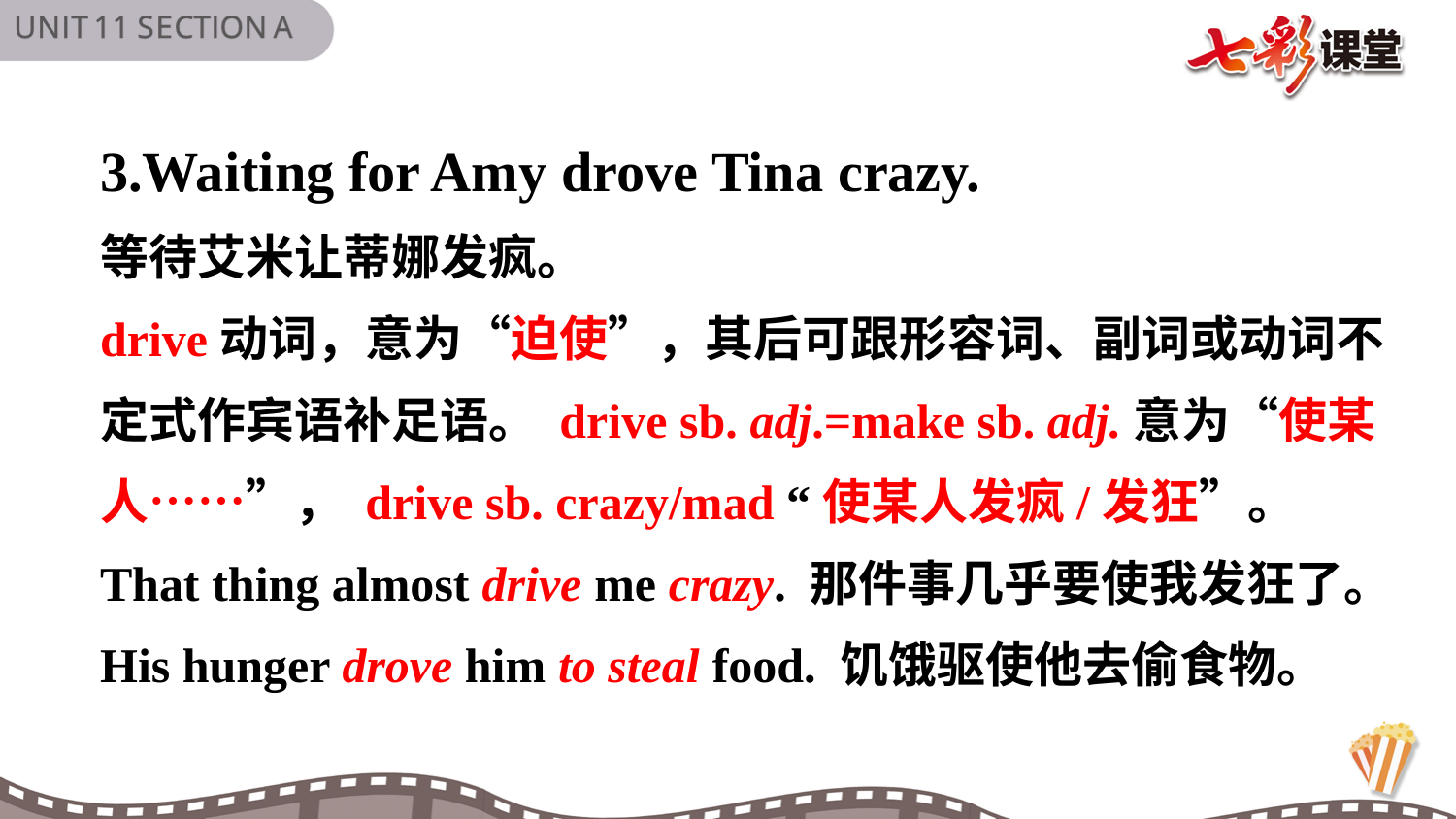

3.Waiting for Amy drove Tina crazy.
等待艾米让蒂娜发疯。
drive动词，意为“迫使”，其后可跟形容词、副词或动词不定式作宾语补足语。 drive sb. adj.=make sb. adj.意为“使某人……”， drive sb. crazy/mad “使某人发疯/发狂”。
That thing almost drive me crazy. 那件事几乎要使我发狂了。
His hunger drove him to steal food. 饥饿驱使他去偷食物。